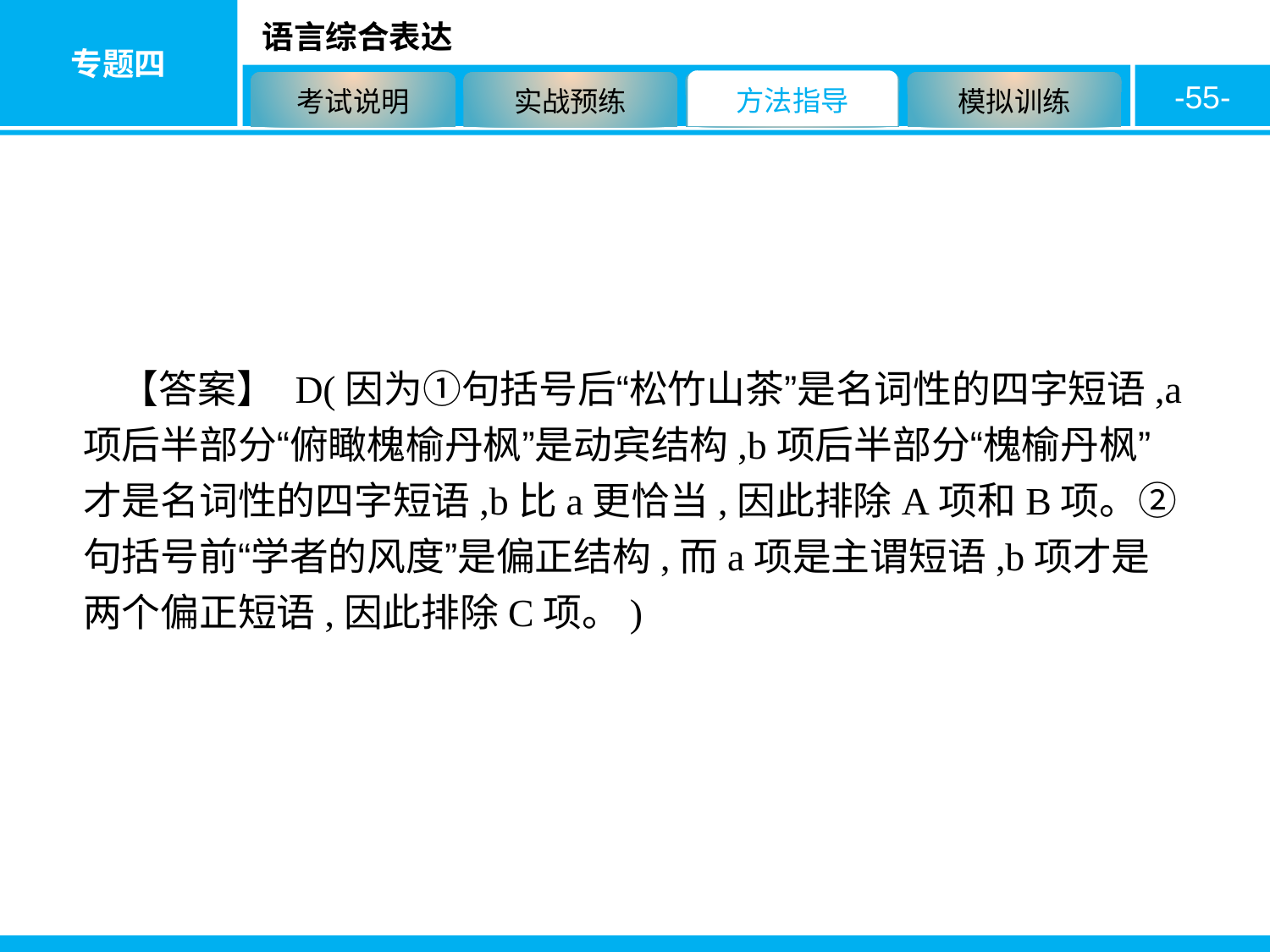

-55-
【答案】 D(因为①句括号后“松竹山茶”是名词性的四字短语,a项后半部分“俯瞰槐榆丹枫”是动宾结构,b项后半部分“槐榆丹枫”才是名词性的四字短语,b比a更恰当,因此排除A项和B项。②句括号前“学者的风度”是偏正结构,而a项是主谓短语,b项才是两个偏正短语,因此排除C项。)